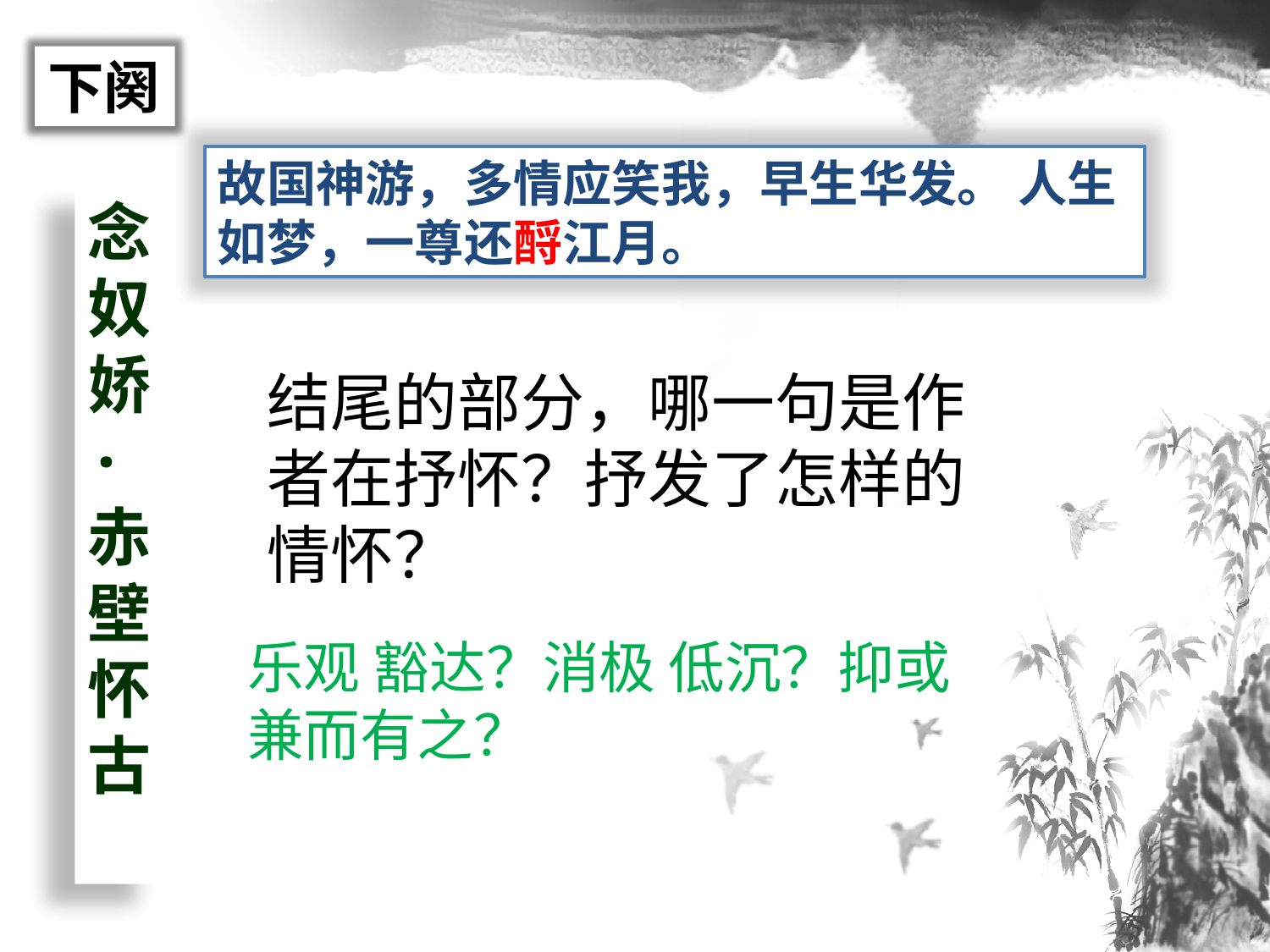

下阕
故国神游，多情应笑我，早生华发。 人生如梦，一尊还酹江月。
念奴娇·赤壁怀古

结尾的部分，哪一句是作者在抒怀？抒发了怎样的情怀？
乐观 豁达？消极 低沉？抑或兼而有之？